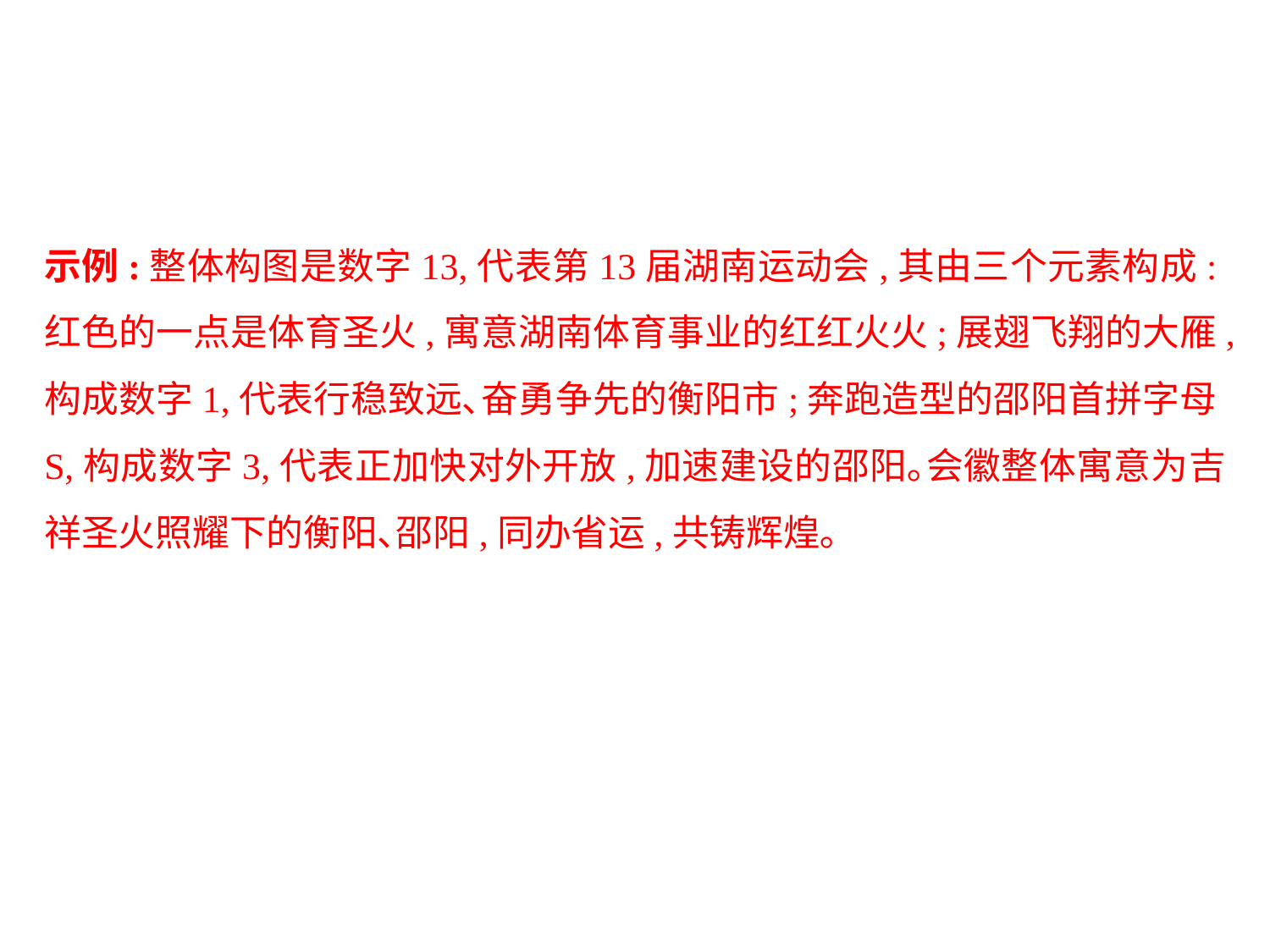

示例:整体构图是数字13,代表第13届湖南运动会,其由三个元素构成:红色的一点是体育圣火,寓意湖南体育事业的红红火火;展翅飞翔的大雁,构成数字1,代表行稳致远､奋勇争先的衡阳市;奔跑造型的邵阳首拼字母S,构成数字3,代表正加快对外开放,加速建设的邵阳｡会徽整体寓意为吉祥圣火照耀下的衡阳､邵阳,同办省运,共铸辉煌｡